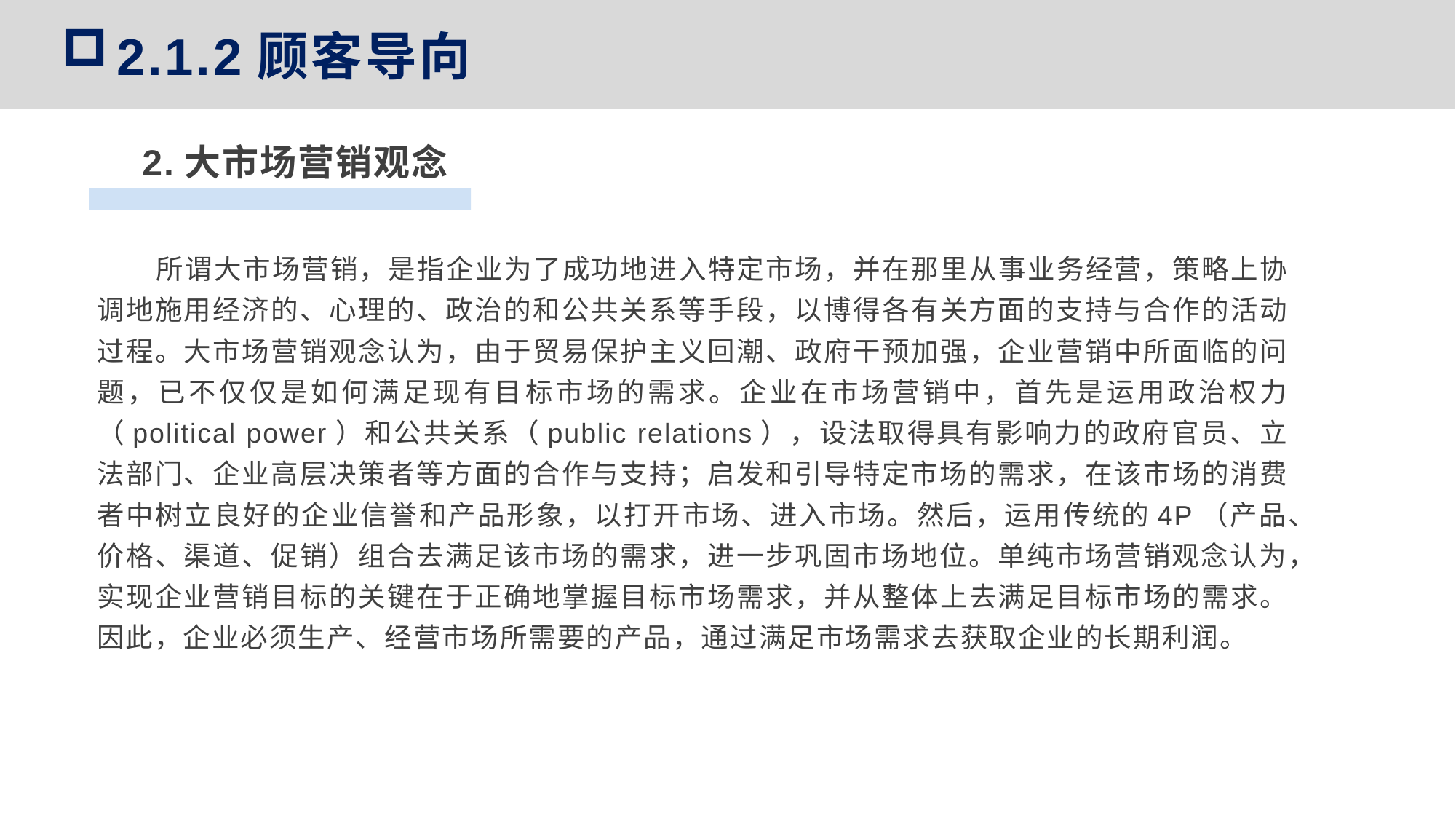

2.1.2顾客导向
2.大市场营销观念

  所谓大市场营销，是指企业为了成功地进入特定市场，并在那里从事业务经营，策略上协调地施用经济的、心理的、政治的和公共关系等手段，以博得各有关方面的支持与合作的活动过程。大市场营销观念认为，由于贸易保护主义回潮、政府干预加强，企业营销中所面临的问题，已不仅仅是如何满足现有目标市场的需求。企业在市场营销中，首先是运用政治权力（political power）和公共关系（public relations），设法取得具有影响力的政府官员、立法部门、企业高层决策者等方面的合作与支持；启发和引导特定市场的需求，在该市场的消费者中树立良好的企业信誉和产品形象，以打开市场、进入市场。然后，运用传统的4P（产品、价格、渠道、促销）组合去满足该市场的需求，进一步巩固市场地位。单纯市场营销观念认为，实现企业营销目标的关键在于正确地掌握目标市场需求，并从整体上去满足目标市场的需求。因此，企业必须生产、经营市场所需要的产品，通过满足市场需求去获取企业的长期利润。